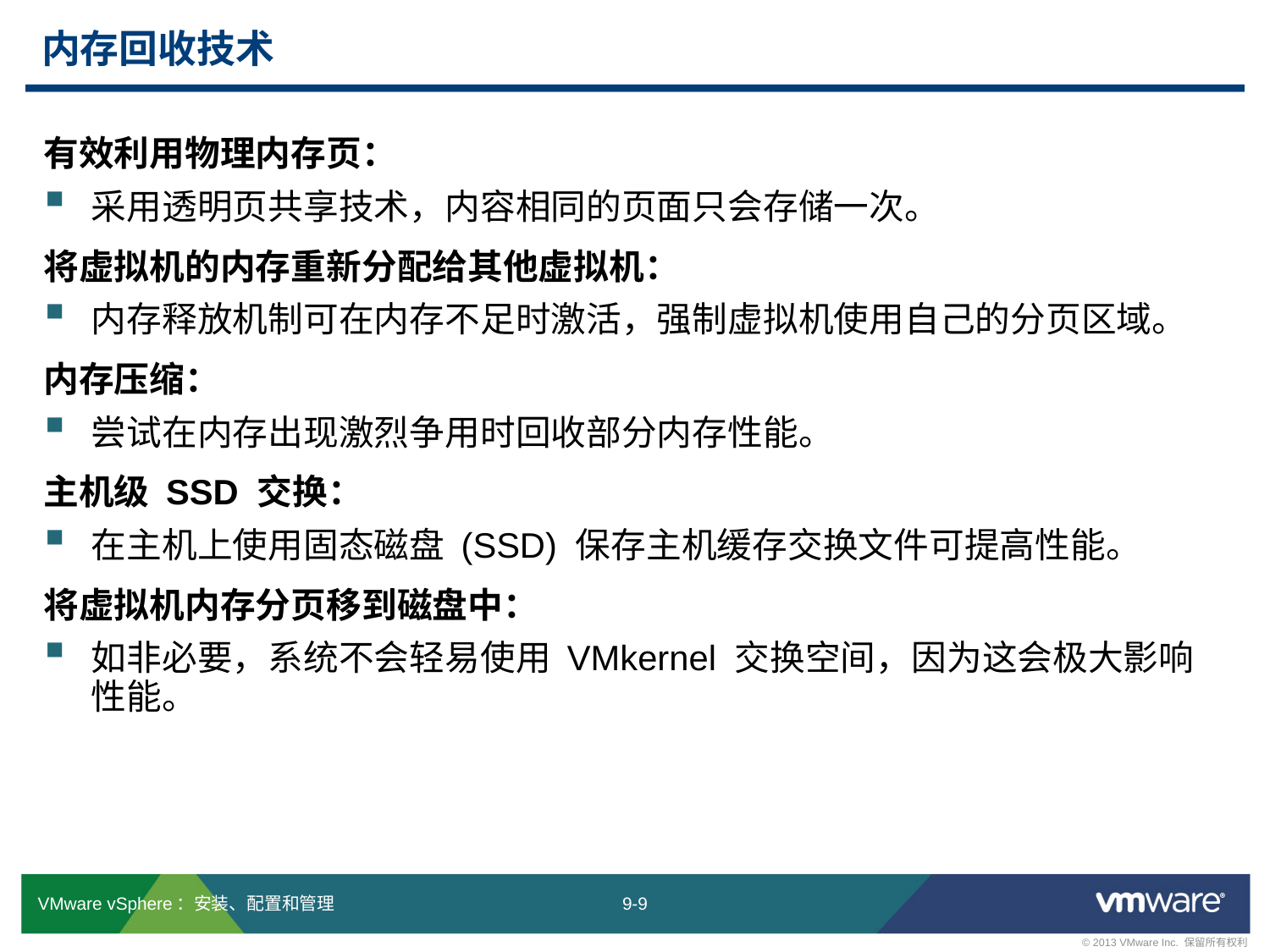

# 内存回收技术
有效利用物理内存页：
采用透明页共享技术，内容相同的页面只会存储一次。
将虚拟机的内存重新分配给其他虚拟机：
内存释放机制可在内存不足时激活，强制虚拟机使用自己的分页区域。
内存压缩：
尝试在内存出现激烈争用时回收部分内存性能。
主机级 SSD 交换：
在主机上使用固态磁盘 (SSD) 保存主机缓存交换文件可提高性能。
将虚拟机内存分页移到磁盘中：
如非必要，系统不会轻易使用 VMkernel 交换空间，因为这会极大影响性能。